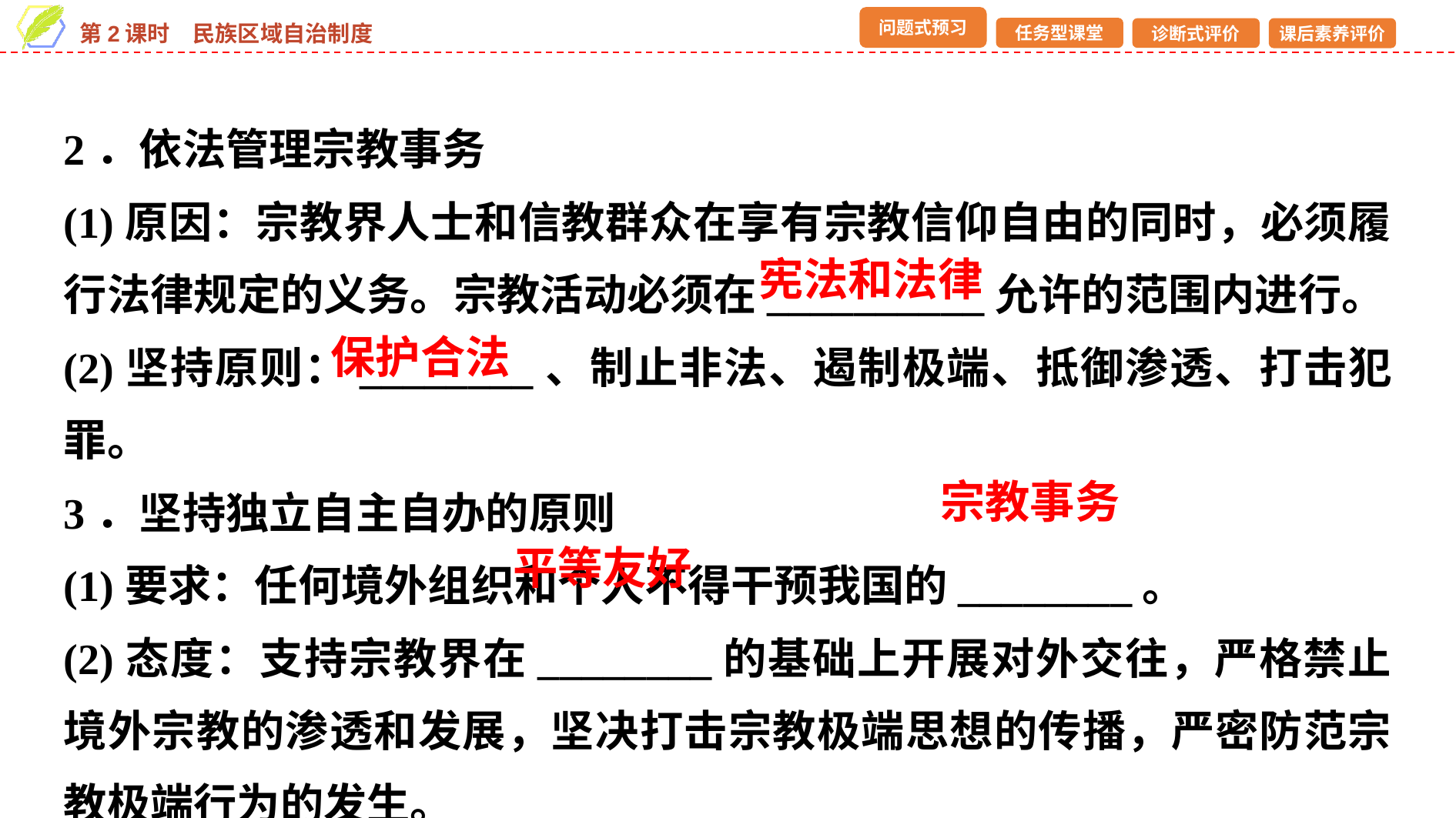

2．依法管理宗教事务
(1)原因：宗教界人士和信教群众在享有宗教信仰自由的同时，必须履行法律规定的义务。宗教活动必须在__________允许的范围内进行。
(2)坚持原则：________、制止非法、遏制极端、抵御渗透、打击犯罪。
3．坚持独立自主自办的原则
(1)要求：任何境外组织和个人不得干预我国的________。
(2)态度：支持宗教界在________的基础上开展对外交往，严格禁止境外宗教的渗透和发展，坚决打击宗教极端思想的传播，严密防范宗教极端行为的发生。
宪法和法律
保护合法
宗教事务
平等友好